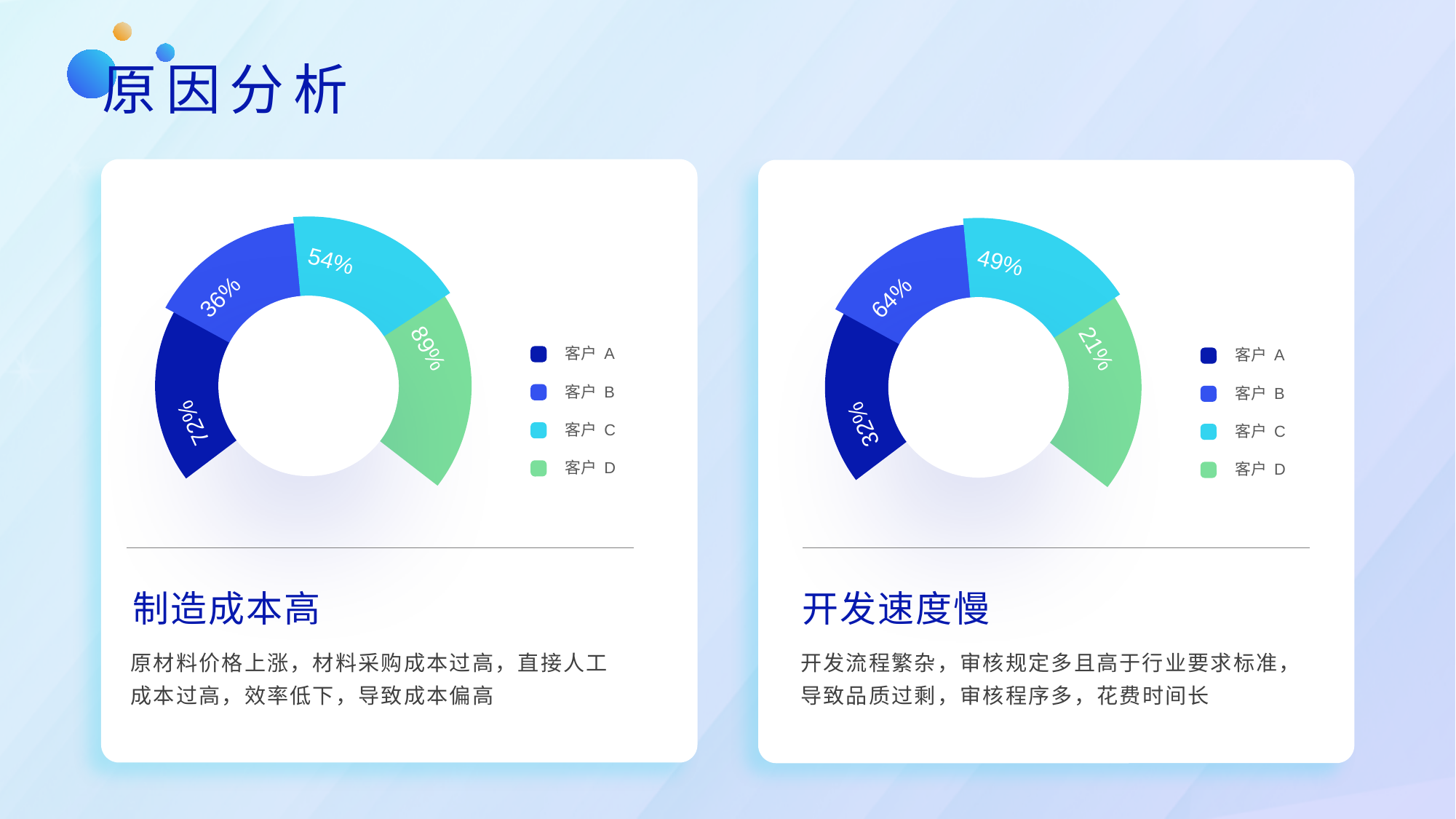

# 原因分析

54%
36%
89%
72%
客户 A

客户 B

客户 C

客户 D

制造成本高
原材料价格上涨，材料采购成本过高，直接人工成本过高，效率低下，导致成本偏高

49%
64%
21%
32%
客户 A

客户 B

客户 C

客户 D

开发速度慢
开发流程繁杂，审核规定多且高于行业要求标准，导致品质过剩，审核程序多，花费时间长